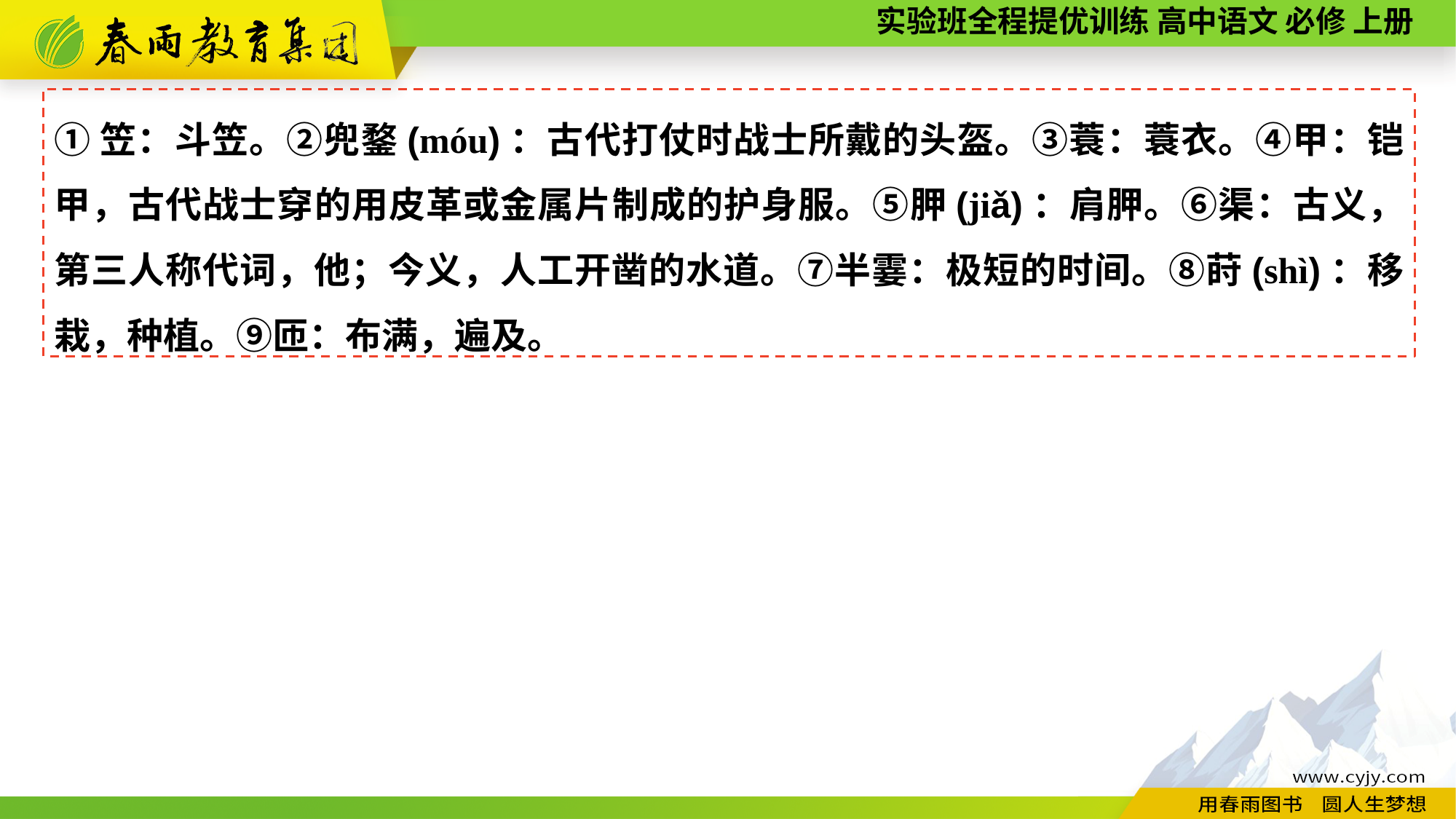

①笠：斗笠。②兜鍪(móu)：古代打仗时战士所戴的头盔。③蓑：蓑衣。④甲：铠甲，古代战士穿的用皮革或金属片制成的护身服。⑤胛(jiǎ)：肩胛。⑥渠：古义，第三人称代词，他；今义，人工开凿的水道。⑦半霎：极短的时间。⑧莳(shì)：移栽，种植。⑨匝：布满，遍及。